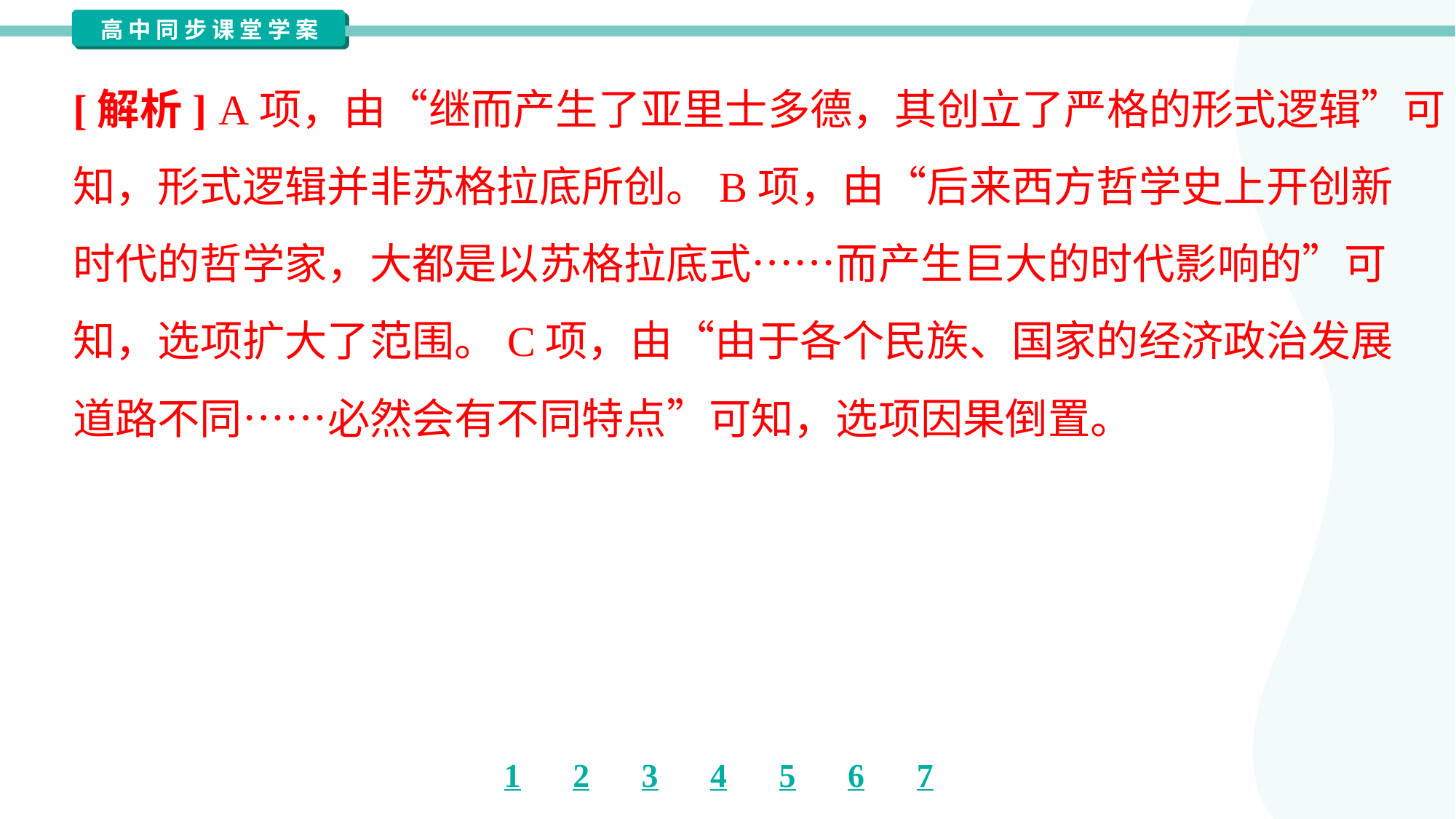

[解析] A项，由“继而产生了亚里士多德，其创立了严格的形式逻辑”可
知，形式逻辑并非苏格拉底所创。B项，由“后来西方哲学史上开创新
时代的哲学家，大都是以苏格拉底式……而产生巨大的时代影响的”可
知，选项扩大了范围。C项，由“由于各个民族、国家的经济政治发展
道路不同……必然会有不同特点”可知，选项因果倒置。